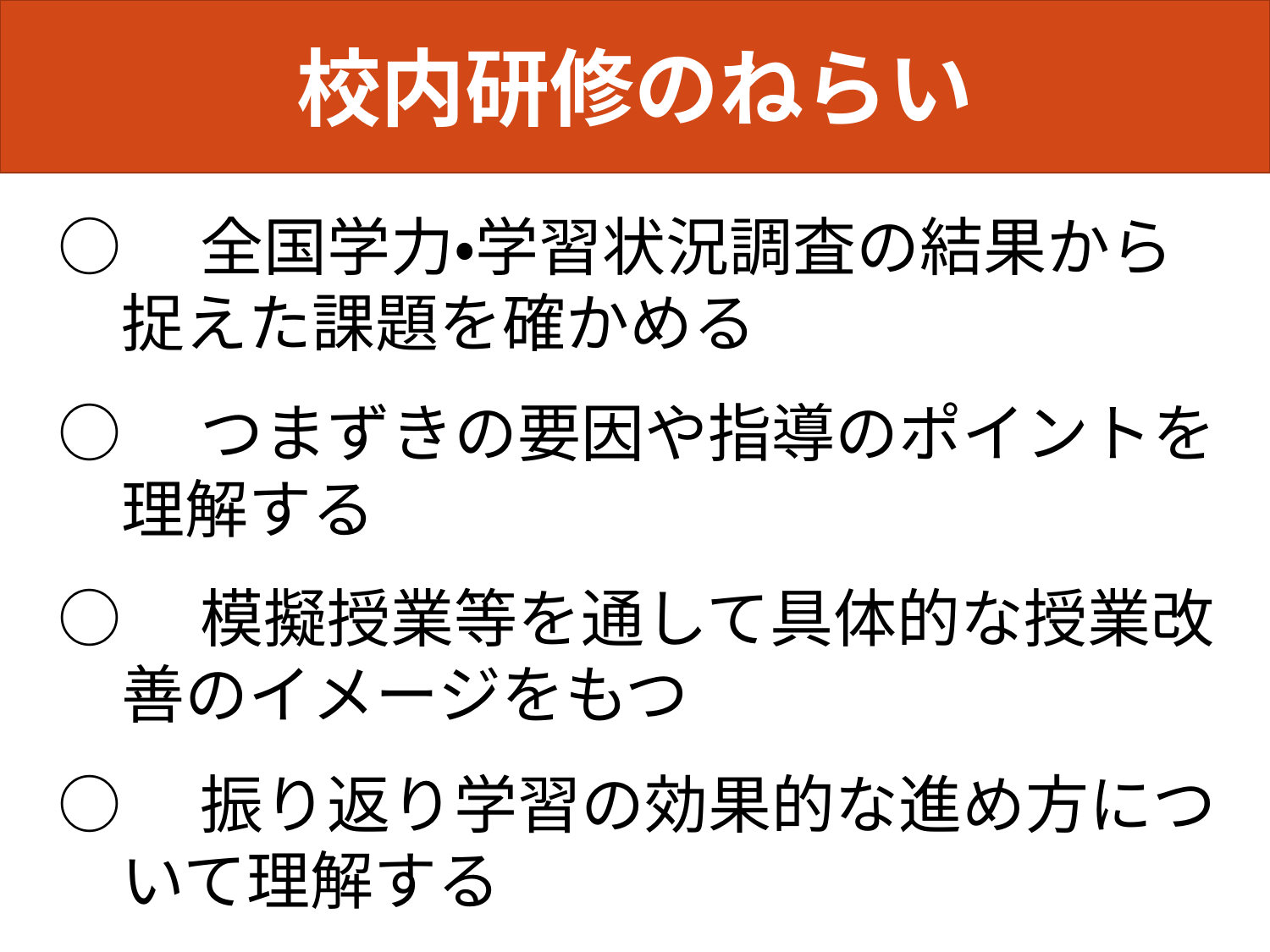

校内研修のねらい
○　全国学力・学習状況調査の結果から
　捉えた課題を確かめる

○　つまずきの要因や指導のポイントを
　理解する

○　模擬授業等を通して具体的な授業改
　善のイメージをもつ

○　振り返り学習の効果的な進め方につ
　いて理解する